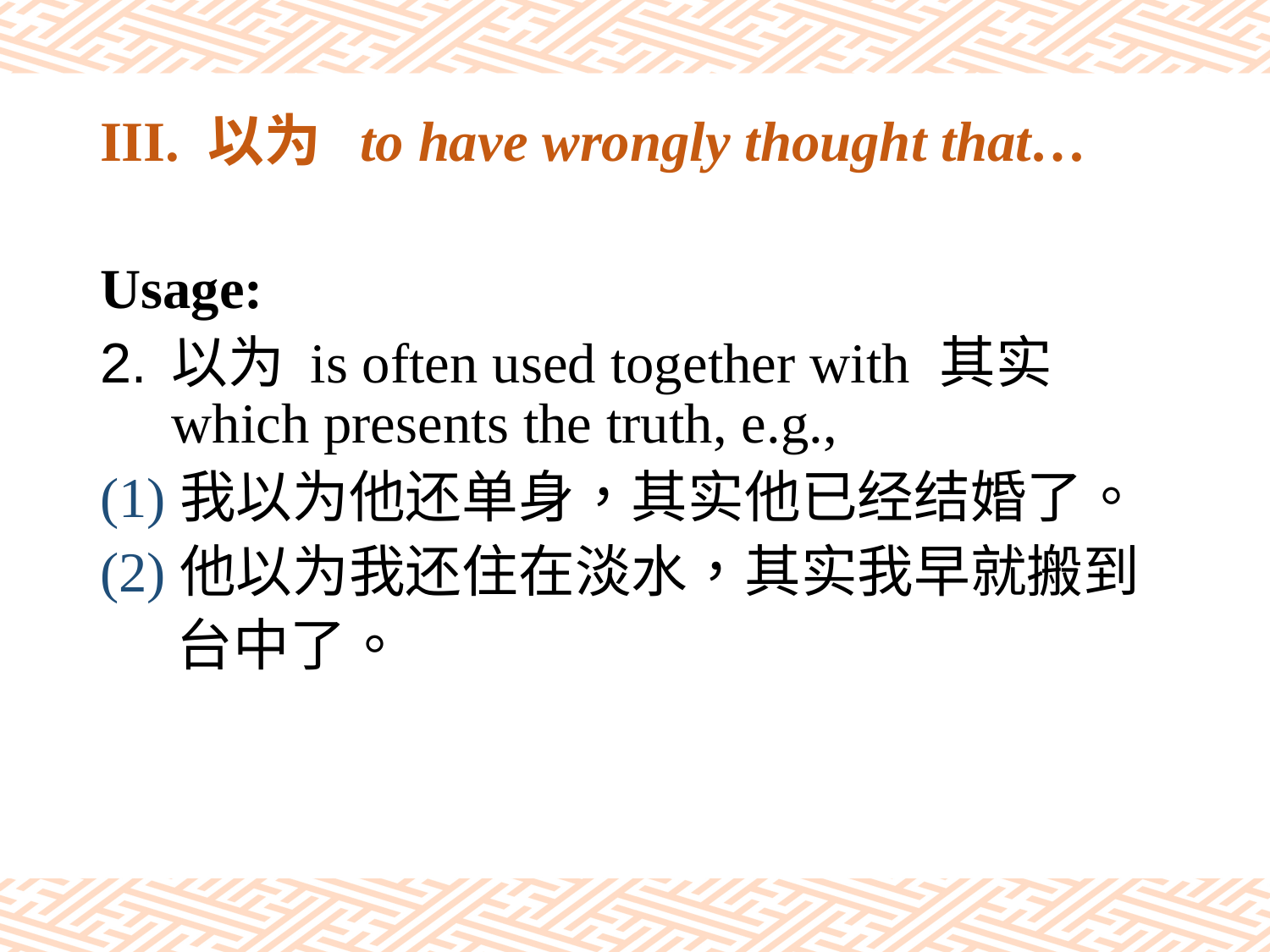

# III. 以为  to have wrongly thought that…
Usage:
以为 is often used together with 其实 which presents the truth, e.g.,
(1)我以为他还单身，其实他已经结婚了。
(2)他以为我还住在淡水，其实我早就搬到
     台中了。